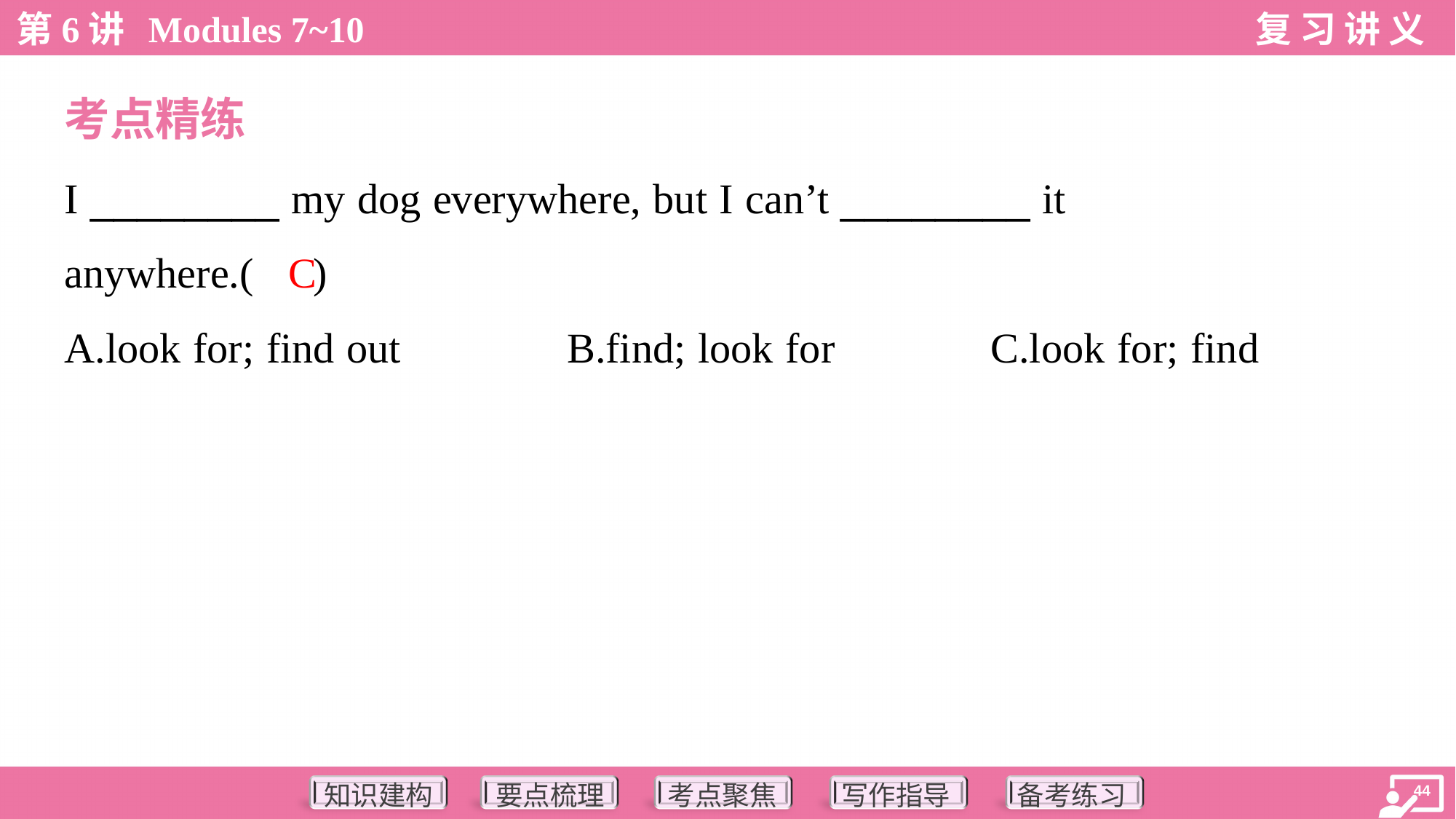

考点精练
I ________ my dog everywhere, but I can’t ________ it
anywhere.(     )
C
A.look for; find out	B.find; look for	C.look for; find